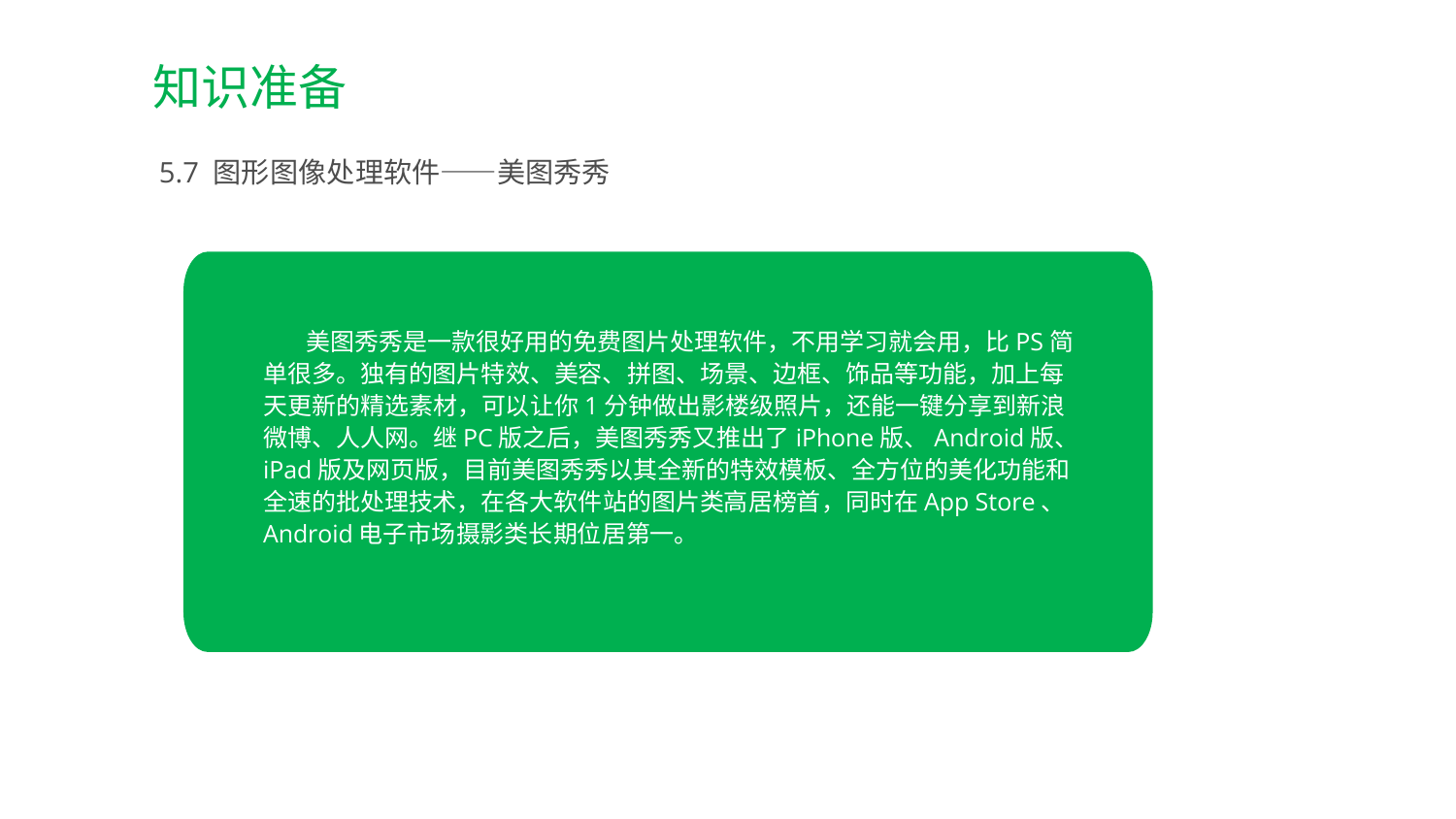

知识准备

5.7 图形图像处理软件——美图秀秀

       美图秀秀是一款很好用的免费图片处理软件，不用学习就会用，比PS简单很多。独有的图片特效、美容、拼图、场景、边框、饰品等功能，加上每天更新的精选素材，可以让你1分钟做出影楼级照片，还能一键分享到新浪微博、人人网。继PC版之后，美图秀秀又推出了iPhone版、Android版、iPad版及网页版，目前美图秀秀以其全新的特效模板、全方位的美化功能和全速的批处理技术，在各大软件站的图片类高居榜首，同时在App Store、Android电子市场摄影类长期位居第一。